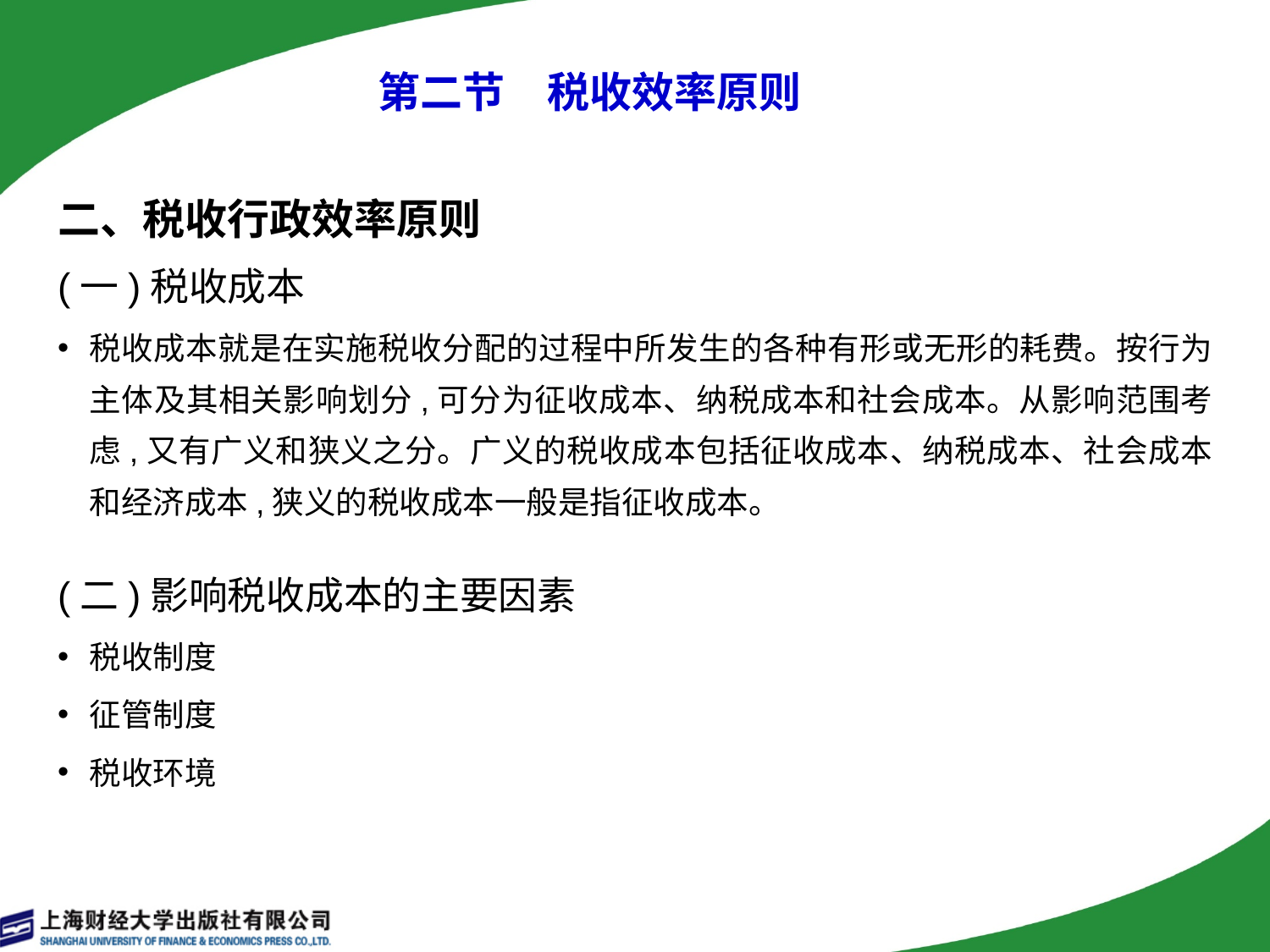

# 第二节　税收效率原则
二、税收行政效率原则
(一)税收成本
税收成本就是在实施税收分配的过程中所发生的各种有形或无形的耗费。按行为主体及其相关影响划分,可分为征收成本、纳税成本和社会成本。从影响范围考虑,又有广义和狭义之分。广义的税收成本包括征收成本、纳税成本、社会成本和经济成本,狭义的税收成本一般是指征收成本。

(二)影响税收成本的主要因素
税收制度
征管制度
税收环境